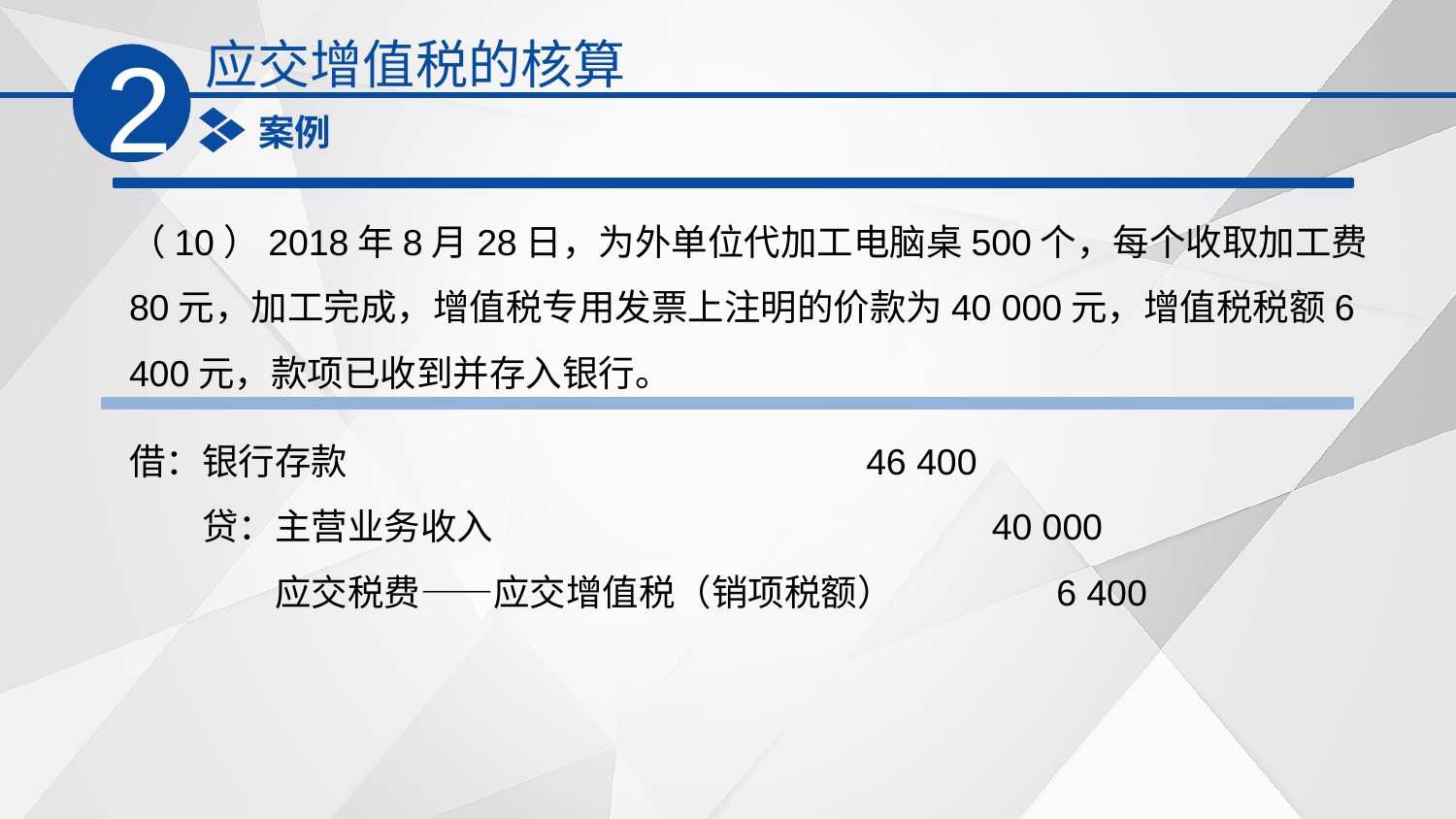

应交增值税的核算
2

案例

（10）2018年8月28日，为外单位代加工电脑桌500个，每个收取加工费80元，加工完成，增值税专用发票上注明的价款为40 000元，增值税税额6 400元，款项已收到并存入银行。

借：银行存款　　　　　　　　　　　　　　46 400
　　贷：主营业务收入　　　　　　　　　　　　　  40 000
　　　　应交税费——应交增值税（销项税额）　　　 　6 400